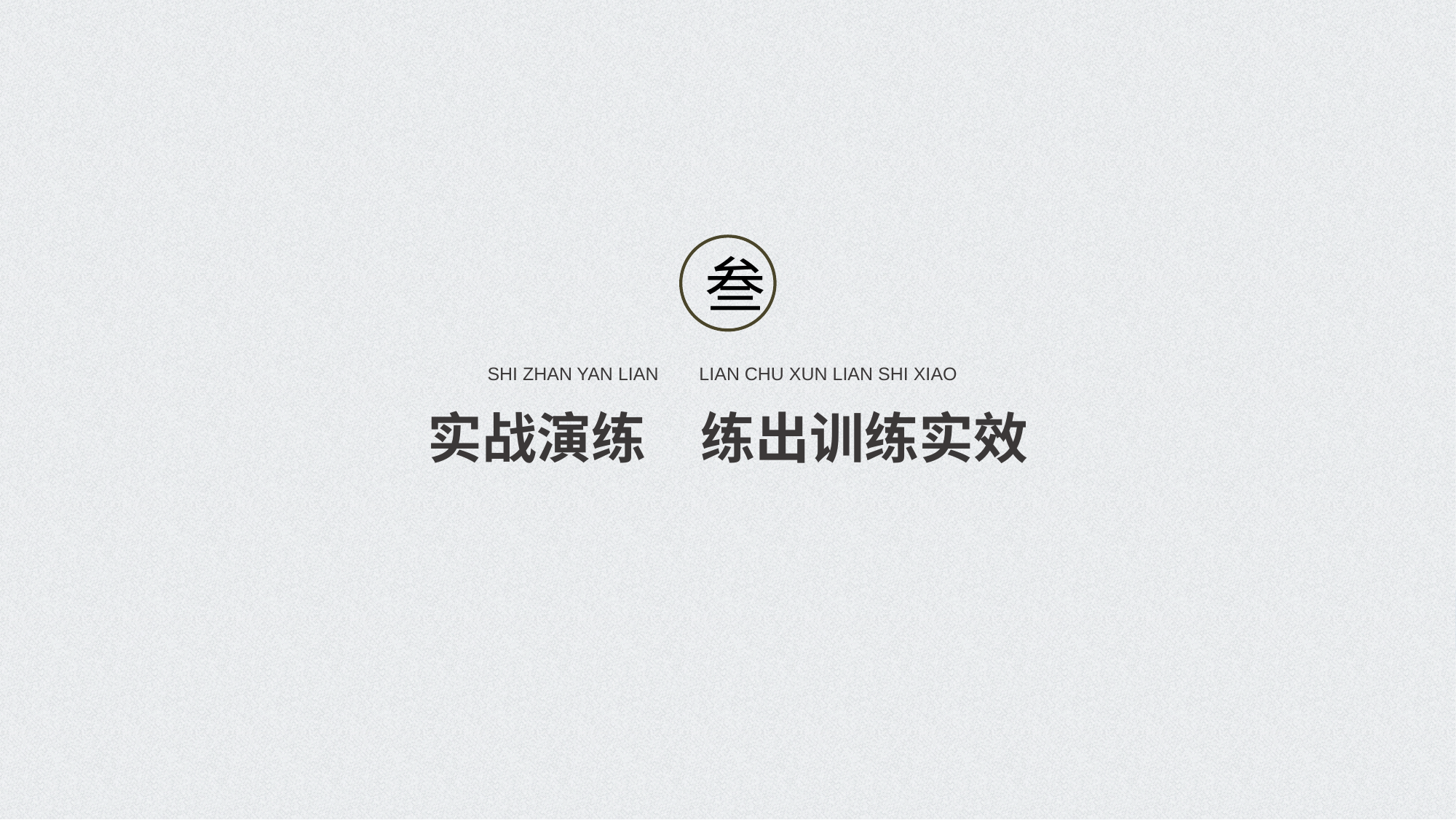

叁
SHI ZHAN YAN LIAN        LIAN CHU XUN LIAN SHI XIAO
实战演练　练出训练实效